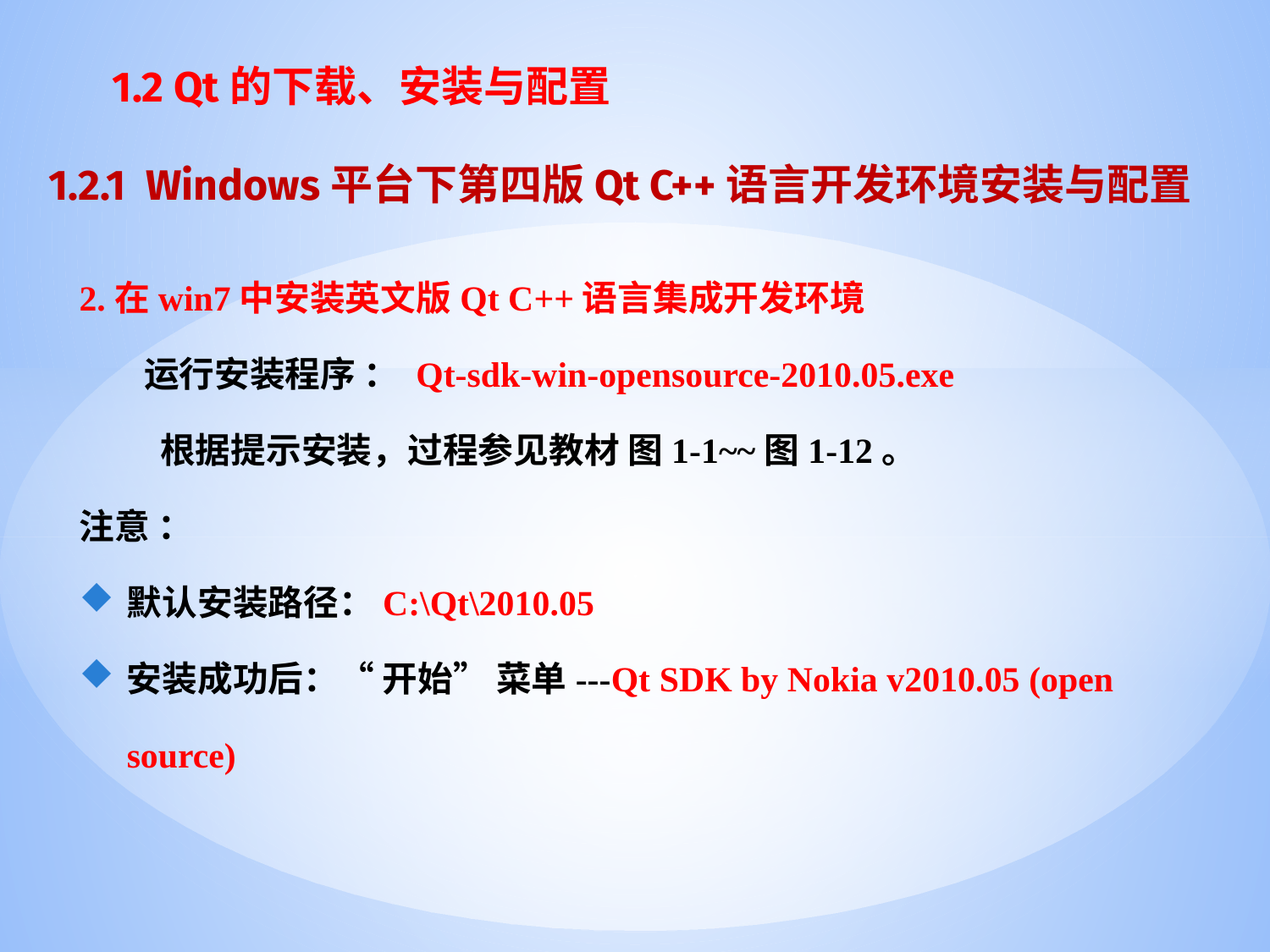

# 1.2 Qt的下载、安装与配置
1.2.1  Windows平台下第四版Qt C++语言开发环境安装与配置
2.在win7中安装英文版Qt C++语言集成开发环境
       运行安装程序 ： Qt-sdk-win-opensource-2010.05.exe
         根据提示安装，过程参见教材 图1-1~~图1-12。
注意 ：
默认安装路径：C:\Qt\2010.05
安装成功后：“ 开始” 菜单---Qt SDK by Nokia v2010.05 (open source)